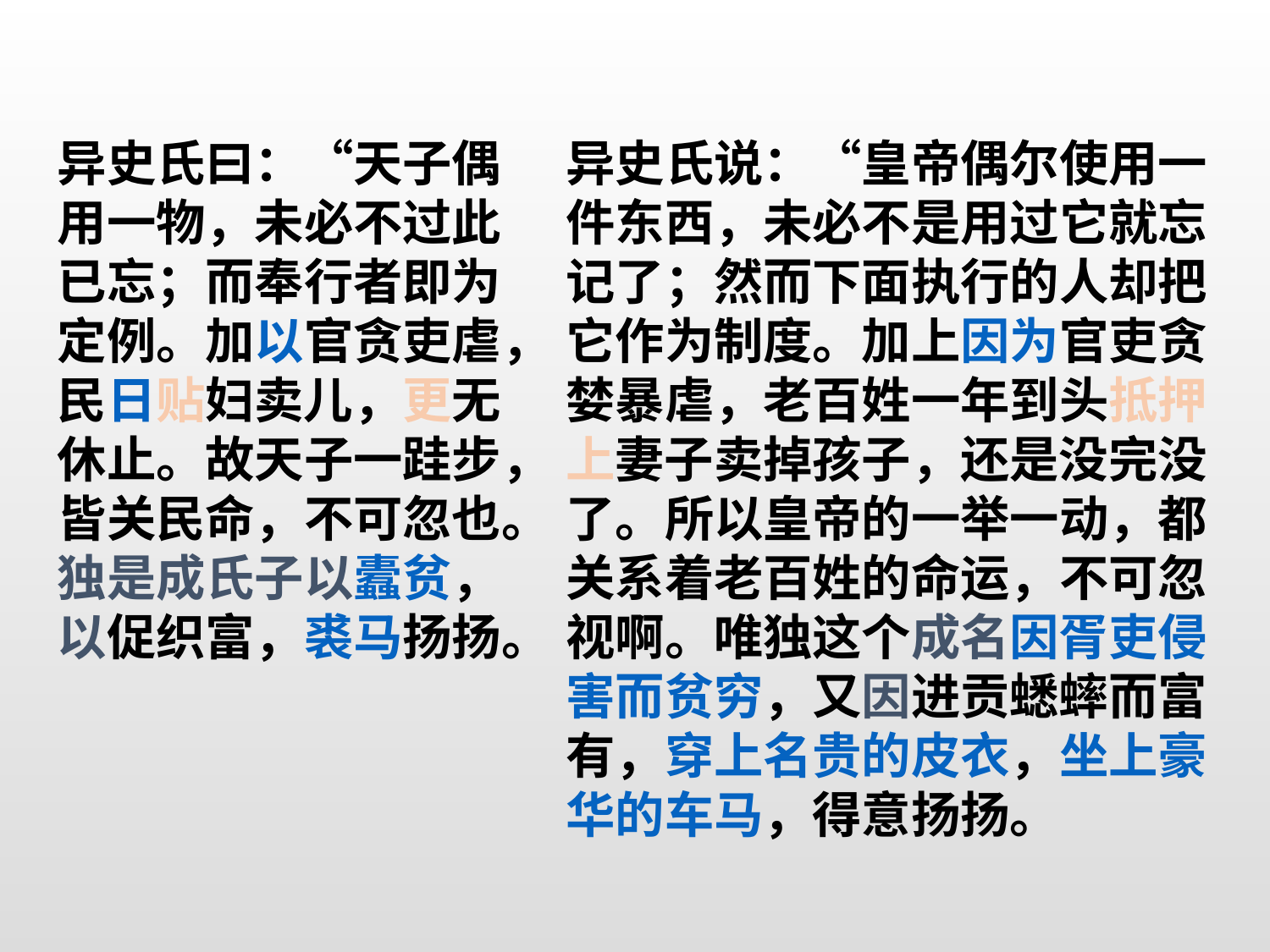

异史氏曰：“天子偶用一物，未必不过此已忘；而奉行者即为定例。加以官贪吏虐，民日贴妇卖儿，更无休止。故天子一跬步，皆关民命，不可忽也。独是成氏子以蠹贫，以促织富，裘马扬扬。
异史氏说：“皇帝偶尔使用一件东西，未必不是用过它就忘记了；然而下面执行的人却把它作为制度。加上因为官吏贪婪暴虐，老百姓一年到头抵押上妻子卖掉孩子，还是没完没了。所以皇帝的一举一动，都关系着老百姓的命运，不可忽视啊。唯独这个成名因胥吏侵害而贫穷，又因进贡蟋蟀而富有，穿上名贵的皮衣，坐上豪华的车马，得意扬扬。